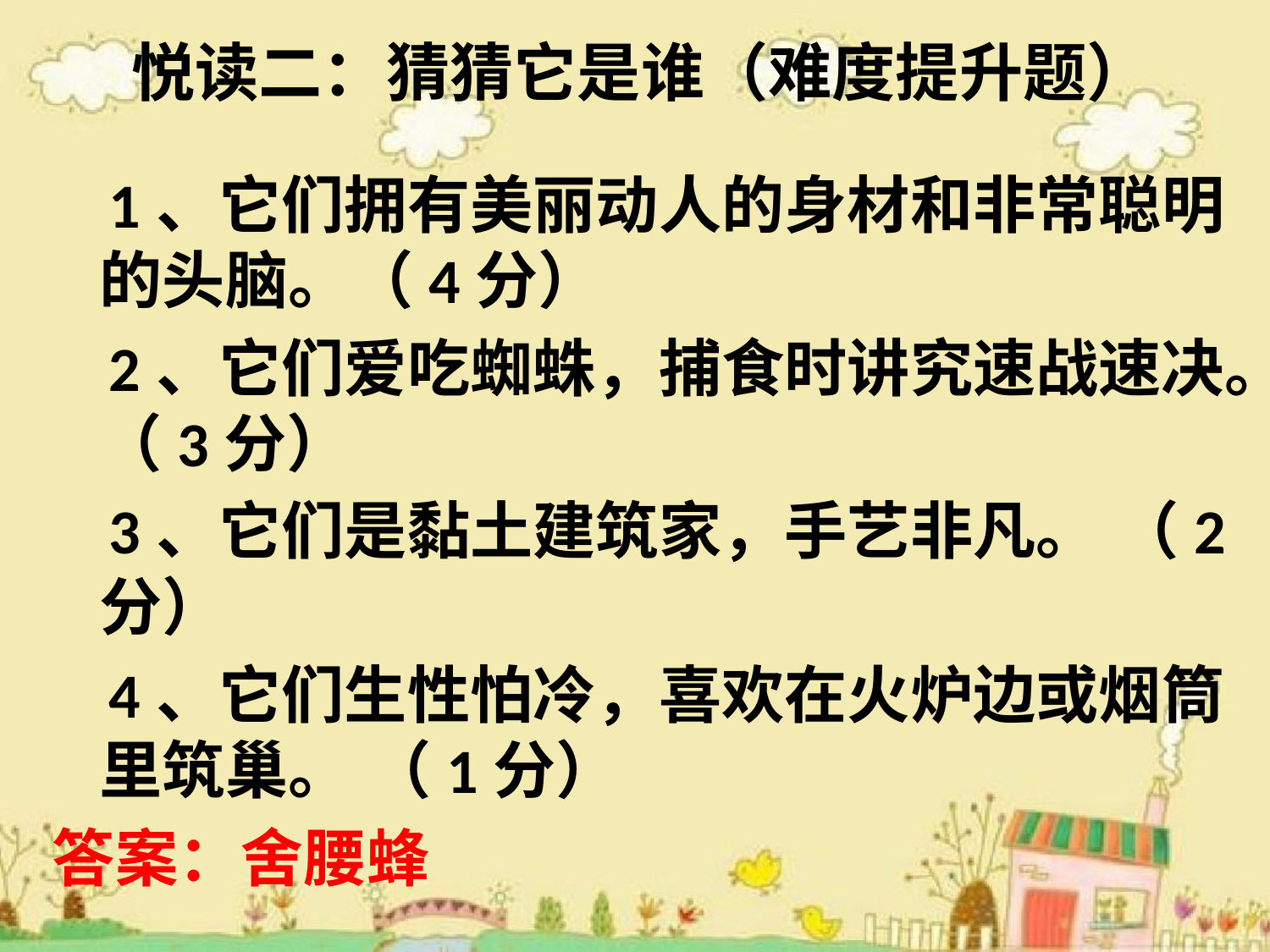

# 悦读二：猜猜它是谁（难度提升题）
    1、它们拥有美丽动人的身材和非常聪明的头脑。（4分）
    2、它们爱吃蜘蛛，捕食时讲究速战速决。（3分）
    3、它们是黏土建筑家，手艺非凡。 （2分）
    4、它们生性怕冷，喜欢在火炉边或烟筒里筑巢。 （1分）
答案：舍腰蜂